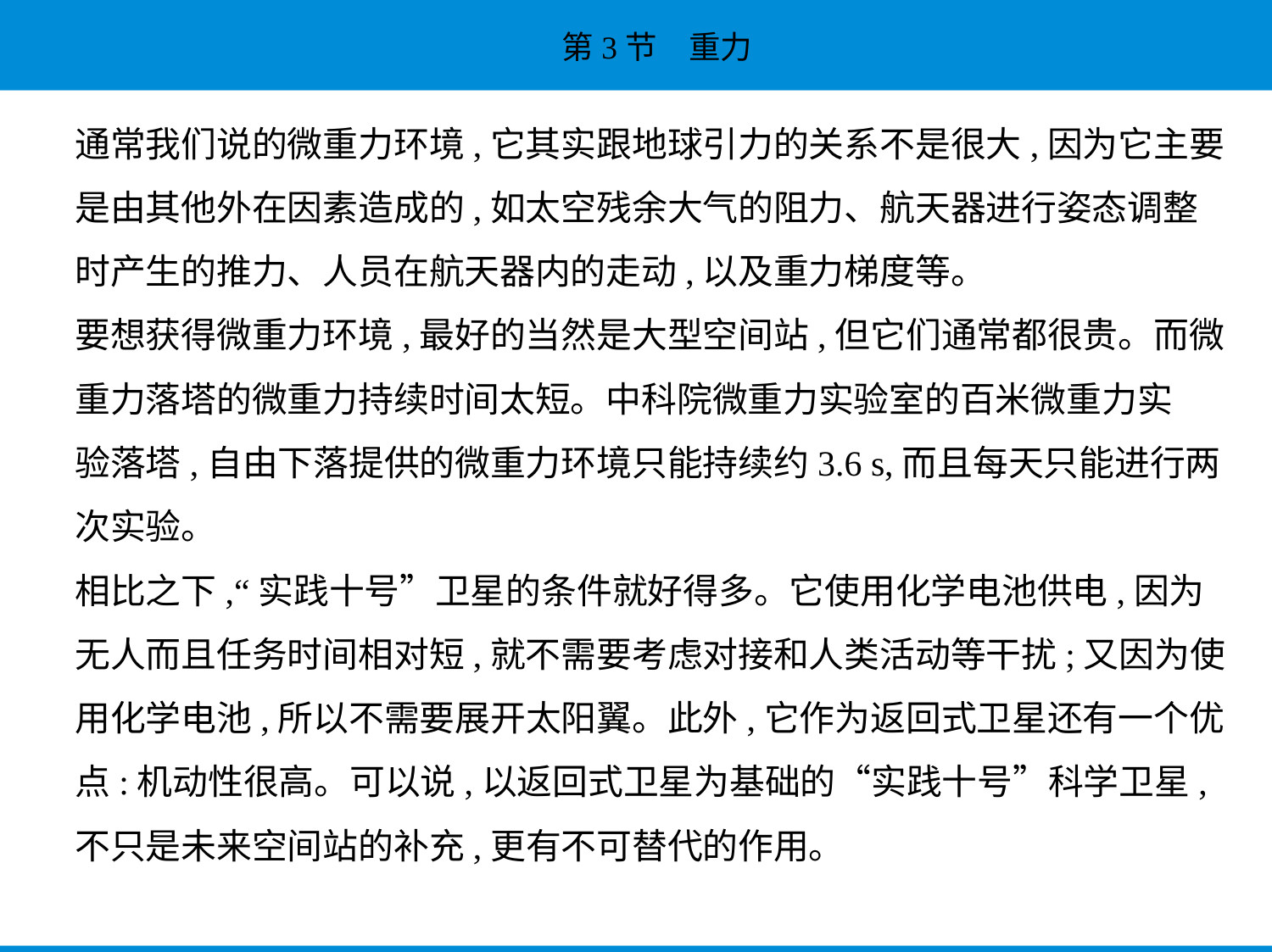

通常我们说的微重力环境,它其实跟地球引力的关系不是很大,因为它主要
是由其他外在因素造成的,如太空残余大气的阻力、航天器进行姿态调整
时产生的推力、人员在航天器内的走动,以及重力梯度等。
要想获得微重力环境,最好的当然是大型空间站,但它们通常都很贵。而微
重力落塔的微重力持续时间太短。中科院微重力实验室的百米微重力实
验落塔,自由下落提供的微重力环境只能持续约3.6 s,而且每天只能进行两
次实验。
相比之下,“实践十号”卫星的条件就好得多。它使用化学电池供电,因为
无人而且任务时间相对短,就不需要考虑对接和人类活动等干扰;又因为使
用化学电池,所以不需要展开太阳翼。此外,它作为返回式卫星还有一个优
点:机动性很高。可以说,以返回式卫星为基础的“实践十号”科学卫星,
不只是未来空间站的补充,更有不可替代的作用。